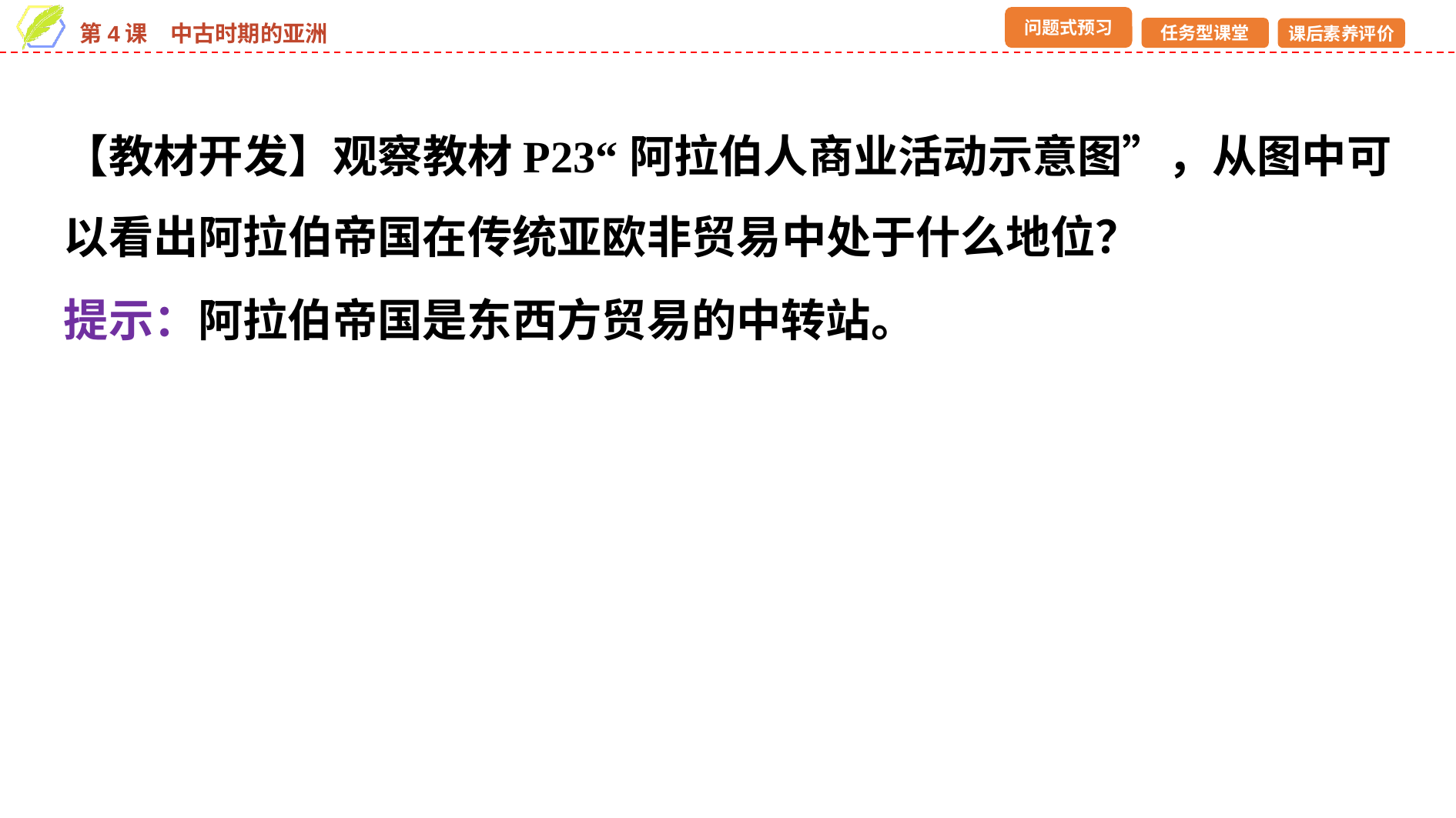

【教材开发】观察教材P23“阿拉伯人商业活动示意图”，从图中可以看出阿拉伯帝国在传统亚欧非贸易中处于什么地位？
提示：阿拉伯帝国是东西方贸易的中转站。